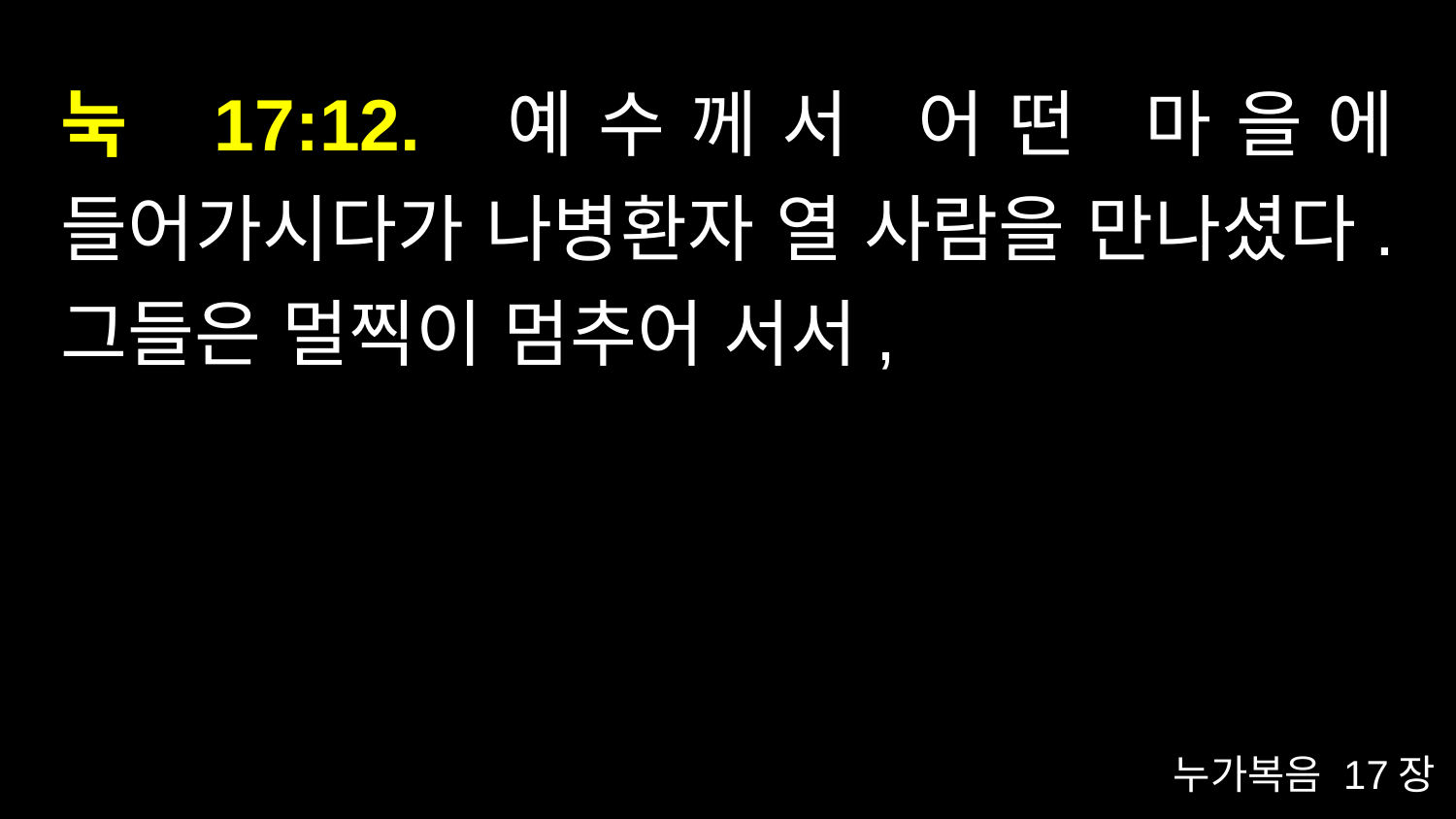

# 눅 17:12. 예수께서 어떤 마을에 들어가시다가 나병환자 열 사람을 만나셨다. 그들은 멀찍이 멈추어 서서,
누가복음 17장